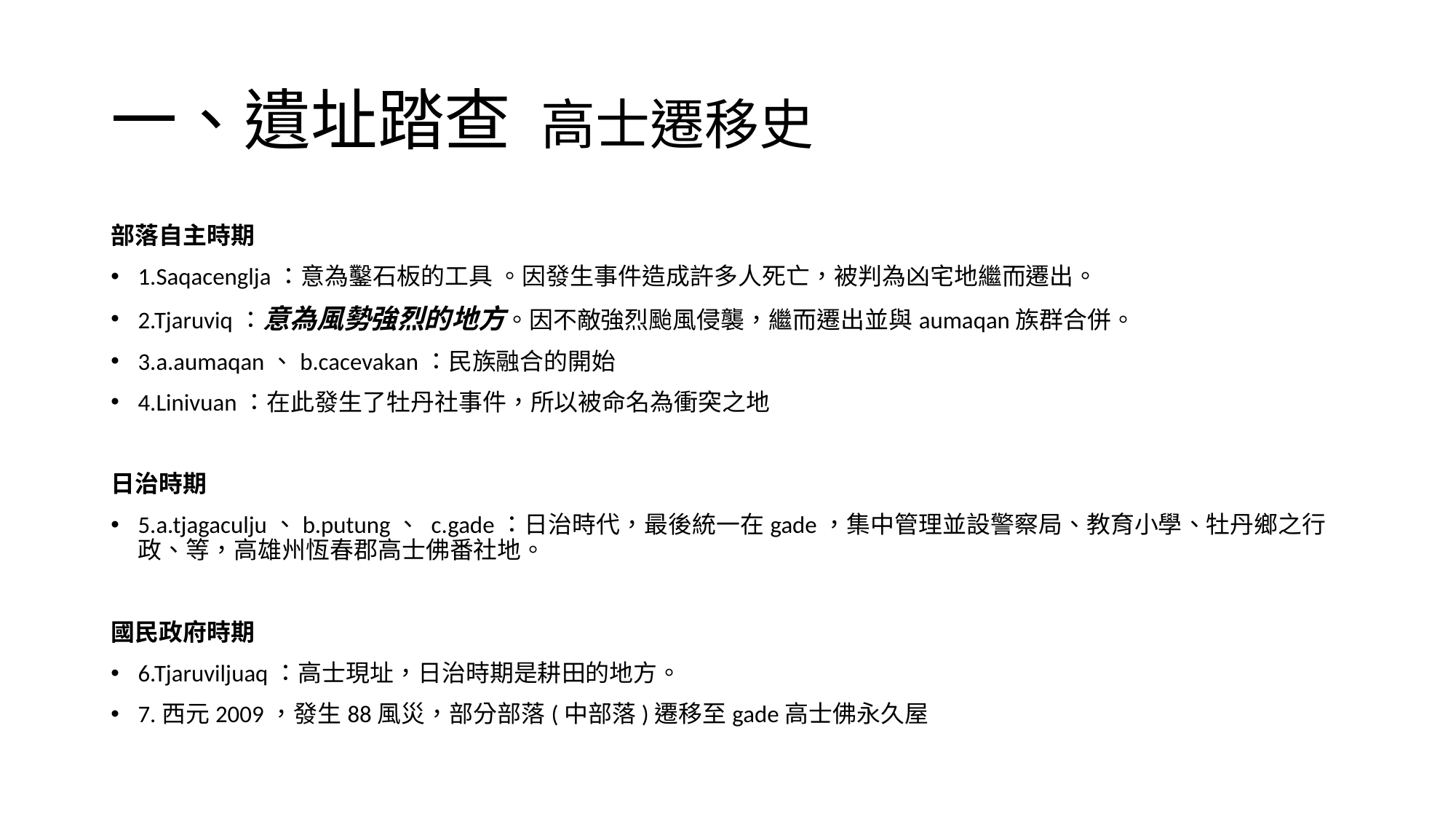

# 一、遺址踏查  高士遷移史
部落自主時期
1.Saqacenglja：意為鑿石板的工具 。因發生事件造成許多人死亡，被判為凶宅地繼而遷出。
2.Tjaruviq：意為風勢強烈的地方。因不敵強烈颱風侵襲，繼而遷出並與aumaqan族群合併。
3.a.aumaqan、b.cacevakan：民族融合的開始
4.Linivuan：在此發生了牡丹社事件，所以被命名為衝突之地

日治時期
5.a.tjagaculju、b.putung、 c.gade：日治時代，最後統一在gade，集中管理並設警察局、教育小學、牡丹鄉之行政、等，高雄州恆春郡高士佛番社地。

國民政府時期
6.Tjaruviljuaq：高士現址，日治時期是耕田的地方。
7.西元2009，發生88風災，部分部落(中部落)遷移至gade高士佛永久屋